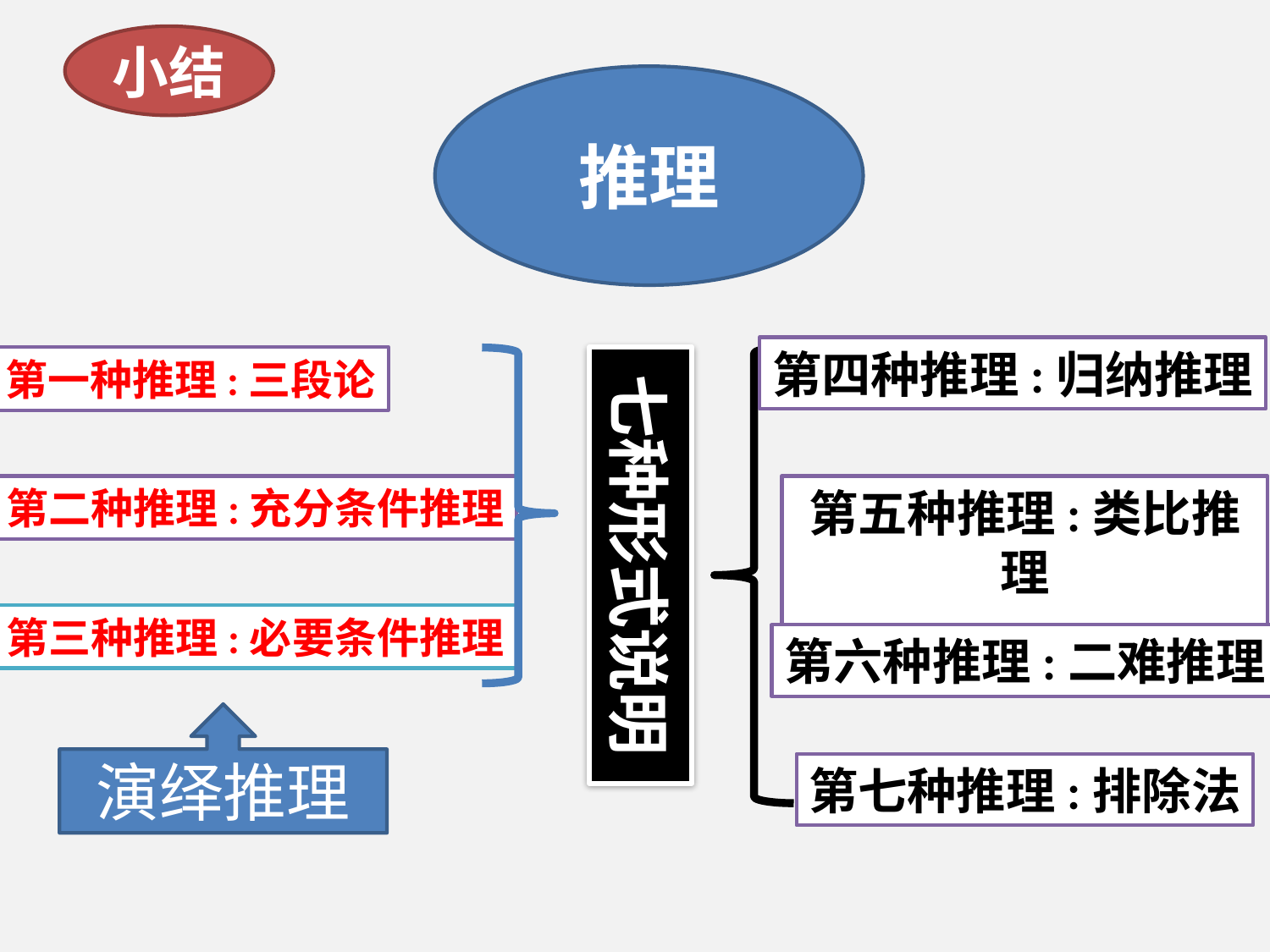

小结
推理
第四种推理:归纳推理
第一种推理:三段论
七种形式说明

第二种推理:充分条件推理
第五种推理:类比推理

第三种推理:必要条件推理
第六种推理:二难推理
演绎推理
第七种推理:排除法